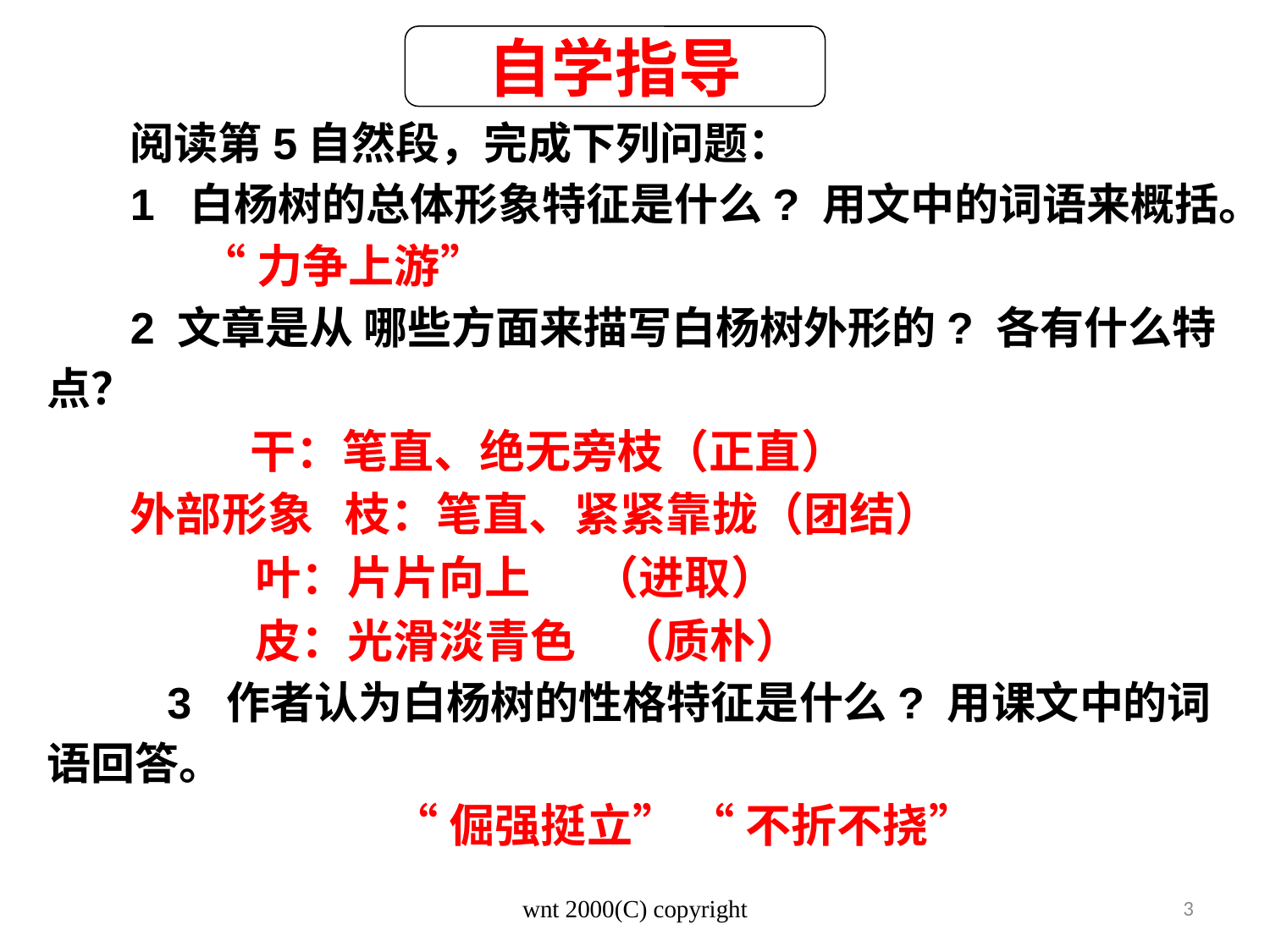

自学指导
阅读第5自然段，完成下列问题：
1  白杨树的总体形象特征是什么? 用文中的词语来概括。
       “力争上游”
2 文章是从 哪些方面来描写白杨树外形的? 各有什么特点？
           干：笔直、绝无旁枝（正直）
外部形象   枝：笔直、紧紧靠拢（团结）
           叶：片片向上      （进取）
           皮：光滑淡青色    （质朴）
   3  作者认为白杨树的性格特征是什么? 用课文中的词语回答。
  “倔强挺立” “ 不折不挠”

wnt 2000(C) copyright
3